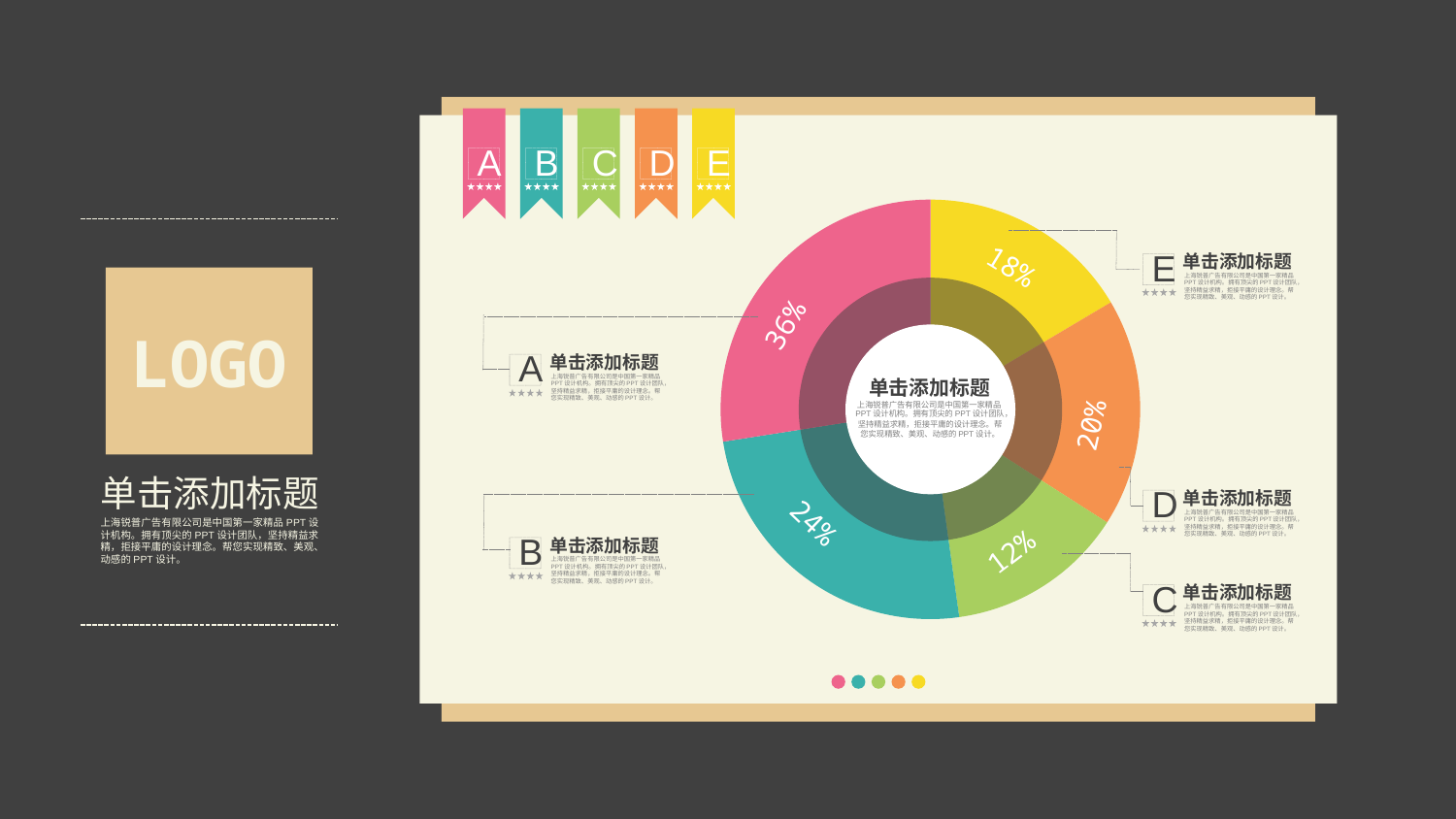

A

B

C

D

E

### Chart

| Category | 销售额 |
|---|---|
| 标题一 | 3.0 |
| 标题二 | 3.2 |
| 标题三 | 2.5 |
| 标题四 | 4.5 |
| 标题五 | 5.0 |
E

单击添加标题
18%
上海锐普广告有限公司是中国第一家精品PPT设计机构。拥有顶尖的PPT设计团队，坚持精益求精，拒接平庸的设计理念。帮您实现精致、美观、动感的PPT设计。

36%

A

单击添加标题
上海锐普广告有限公司是中国第一家精品PPT设计机构。拥有顶尖的PPT设计团队，坚持精益求精，拒接平庸的设计理念。帮您实现精致、美观、动感的PPT设计。
单击添加标题
20%
上海锐普广告有限公司是中国第一家精品PPT设计机构。拥有顶尖的PPT设计团队，坚持精益求精，拒接平庸的设计理念。帮您实现精致、美观、动感的PPT设计。
D

单击添加标题
上海锐普广告有限公司是中国第一家精品PPT设计机构。拥有顶尖的PPT设计团队，坚持精益求精，拒接平庸的设计理念。帮您实现精致、美观、动感的PPT设计。
24%
12%
B

单击添加标题
上海锐普广告有限公司是中国第一家精品PPT设计机构。拥有顶尖的PPT设计团队，坚持精益求精，拒接平庸的设计理念。帮您实现精致、美观、动感的PPT设计。
C

单击添加标题
上海锐普广告有限公司是中国第一家精品PPT设计机构。拥有顶尖的PPT设计团队，坚持精益求精，拒接平庸的设计理念。帮您实现精致、美观、动感的PPT设计。

LOGO
单击添加标题
上海锐普广告有限公司是中国第一家精品PPT设计机构。拥有顶尖的PPT设计团队，坚持精益求精，拒接平庸的设计理念。帮您实现精致、美观、动感的PPT设计。